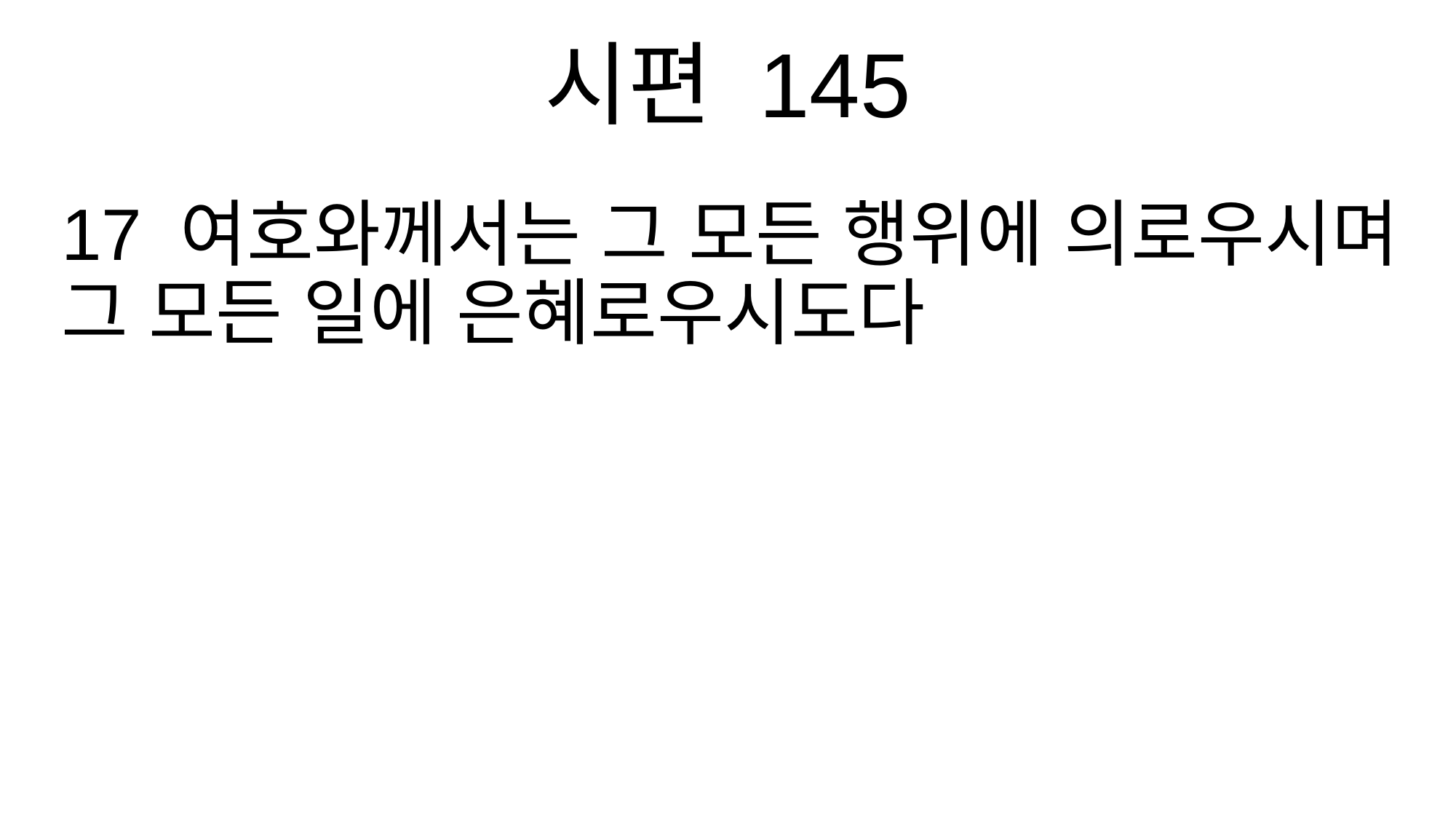

시편 145
17 여호와께서는 그 모든 행위에 의로우시며 그 모든 일에 은혜로우시도다